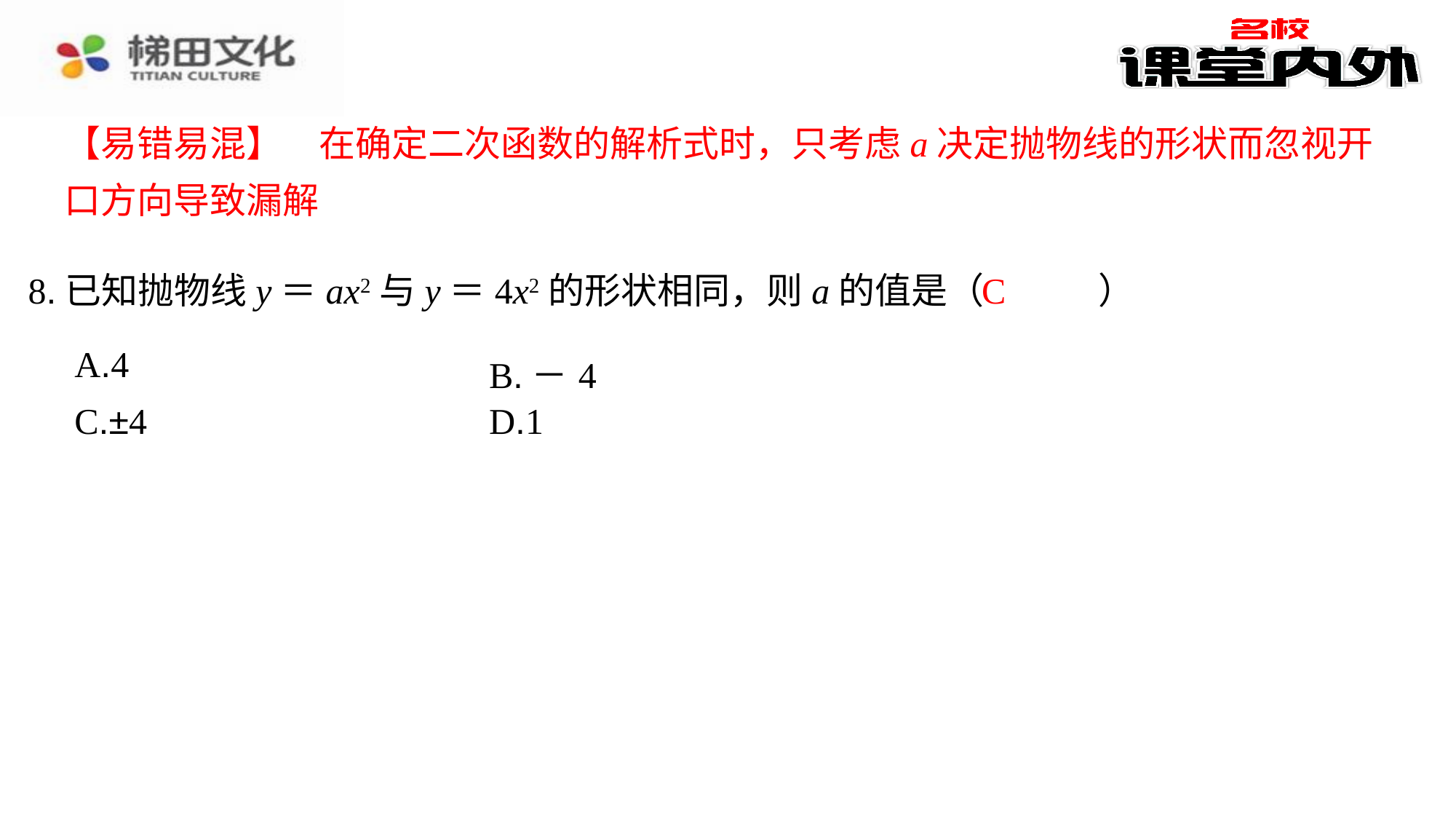

【易错易混】　在确定二次函数的解析式时，只考虑a决定抛物线的形状而忽视开口方向导致漏解
C
8.已知抛物线y＝ax2与y＝4x2的形状相同，则a的值是（　C　）
| A.4 | B.－4 |
| --- | --- |
| C.±4 | D.1 |